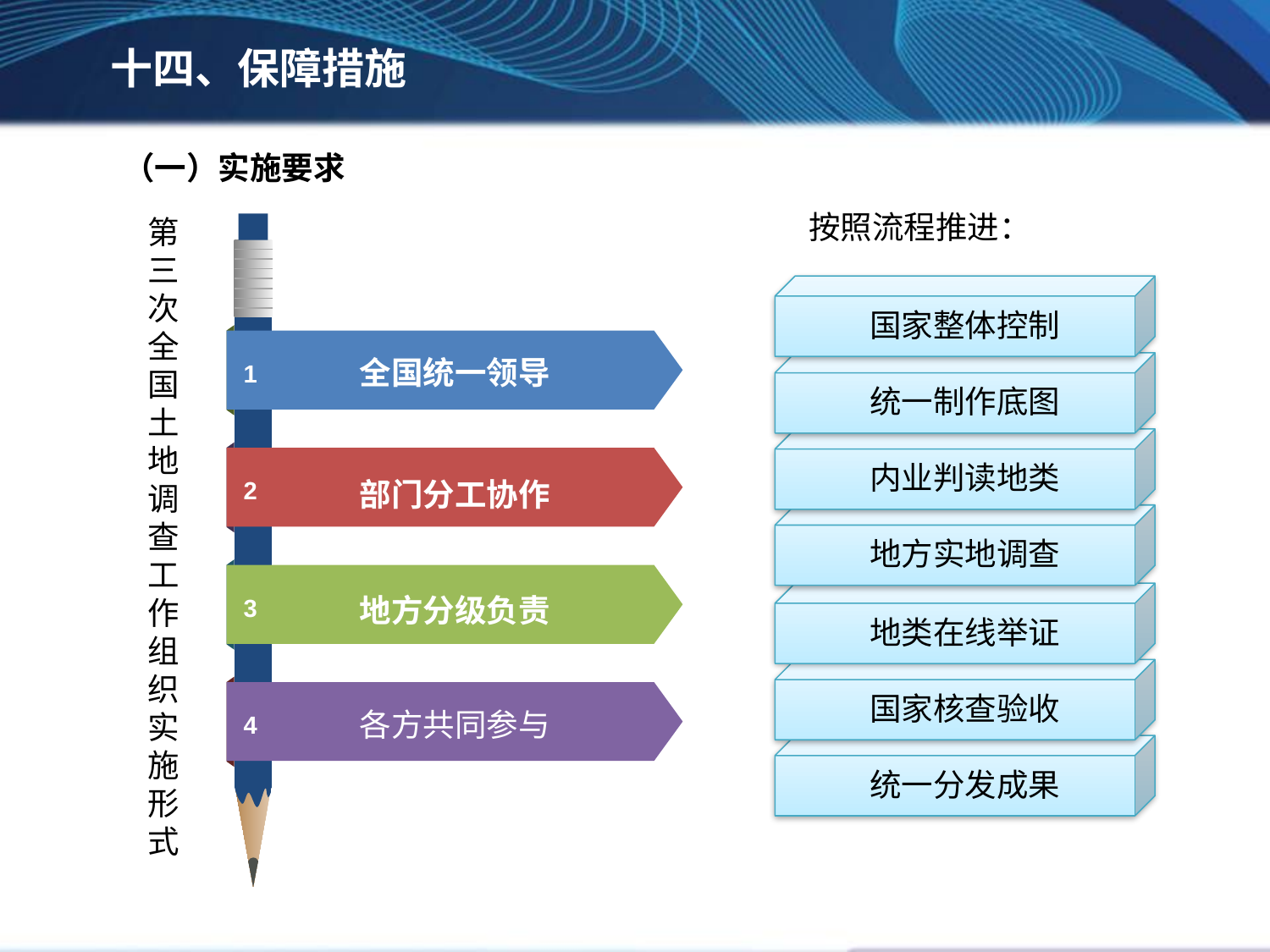

十四、保障措施
（一）实施要求
按照流程推进：
第三次全国土地调查工作组织实施形式

全国统一领导
1

部门分工协作
2

地方分级负责
3

各方共同参与
4

国家整体控制

统一制作底图

内业判读地类

地方实地调查

地类在线举证

国家核查验收

统一分发成果